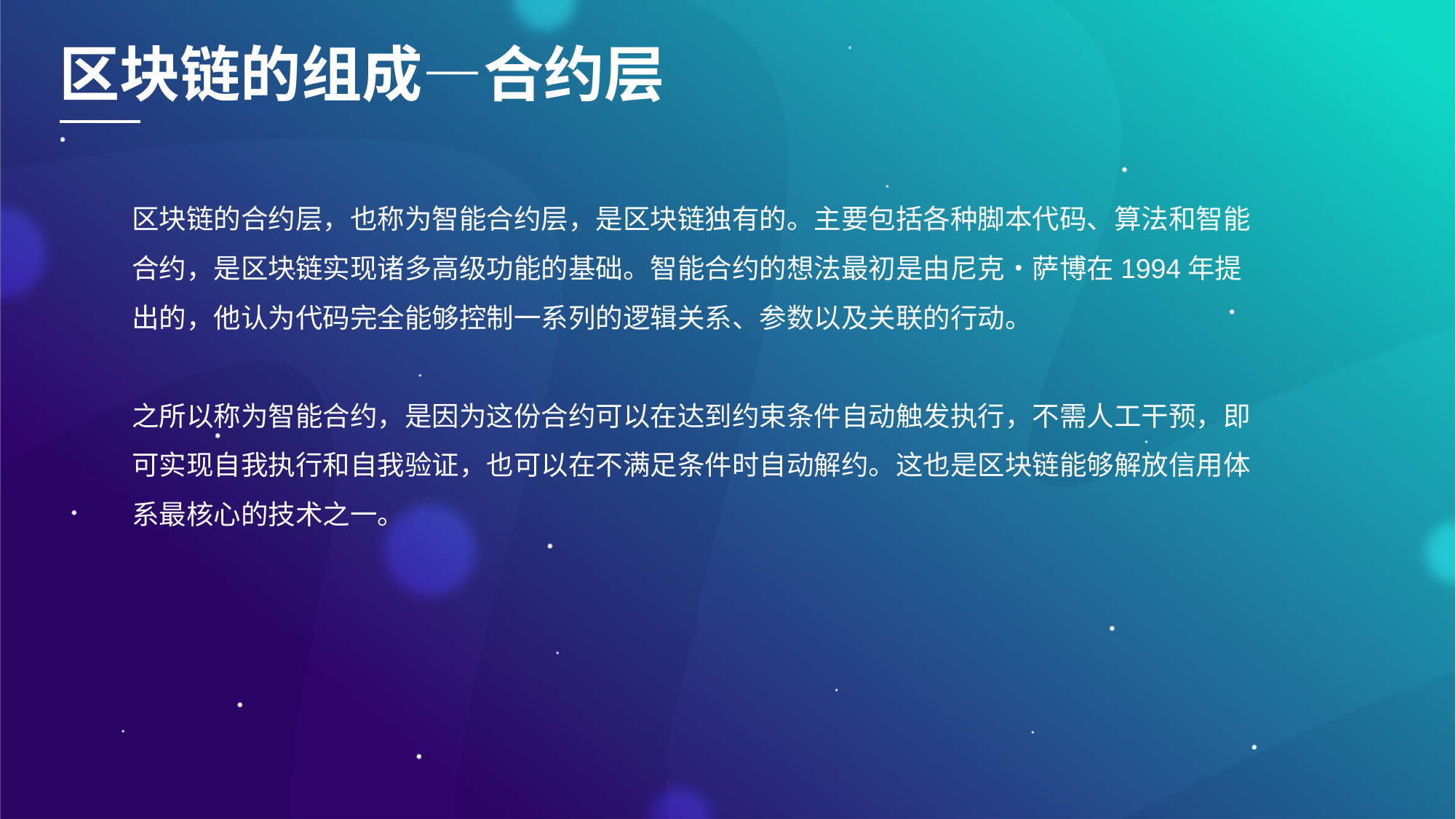

区块链的组成—合约层
区块链的合约层，也称为智能合约层，是区块链独有的。主要包括各种脚本代码、算法和智能合约，是区块链实现诸多高级功能的基础。智能合约的想法最初是由尼克•萨博在1994年提出的，他认为代码完全能够控制一系列的逻辑关系、参数以及关联的行动。

之所以称为智能合约，是因为这份合约可以在达到约束条件自动触发执行，不需人工干预，即可实现自我执行和自我验证，也可以在不满足条件时自动解约。这也是区块链能够解放信用体系最核心的技术之一。